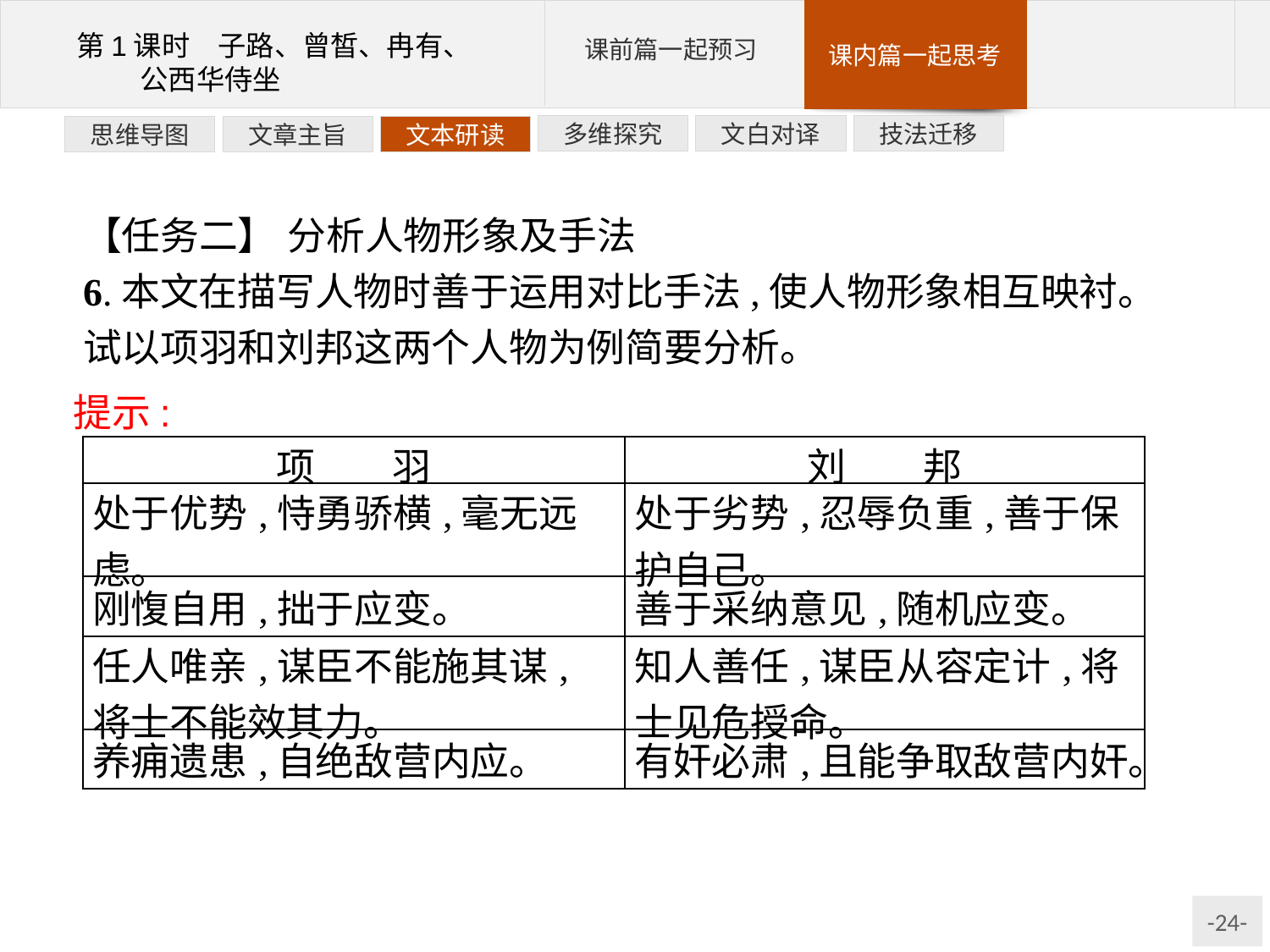

技法迁移
文白对译
多维探究
文本研读
文章主旨
思维导图
【任务二】 分析人物形象及手法
6.本文在描写人物时善于运用对比手法,使人物形象相互映衬。试以项羽和刘邦这两个人物为例简要分析。
提示:
| 项　　羽 | 刘　　邦 |
| --- | --- |
| 处于优势,恃勇骄横,毫无远虑。 | 处于劣势,忍辱负重,善于保护自己。 |
| 刚愎自用,拙于应变。 | 善于采纳意见,随机应变。 |
| 任人唯亲,谋臣不能施其谋,将士不能效其力。 | 知人善任,谋臣从容定计,将士见危授命。 |
| 养痈遗患,自绝敌营内应。 | 有奸必肃,且能争取敌营内奸。 |